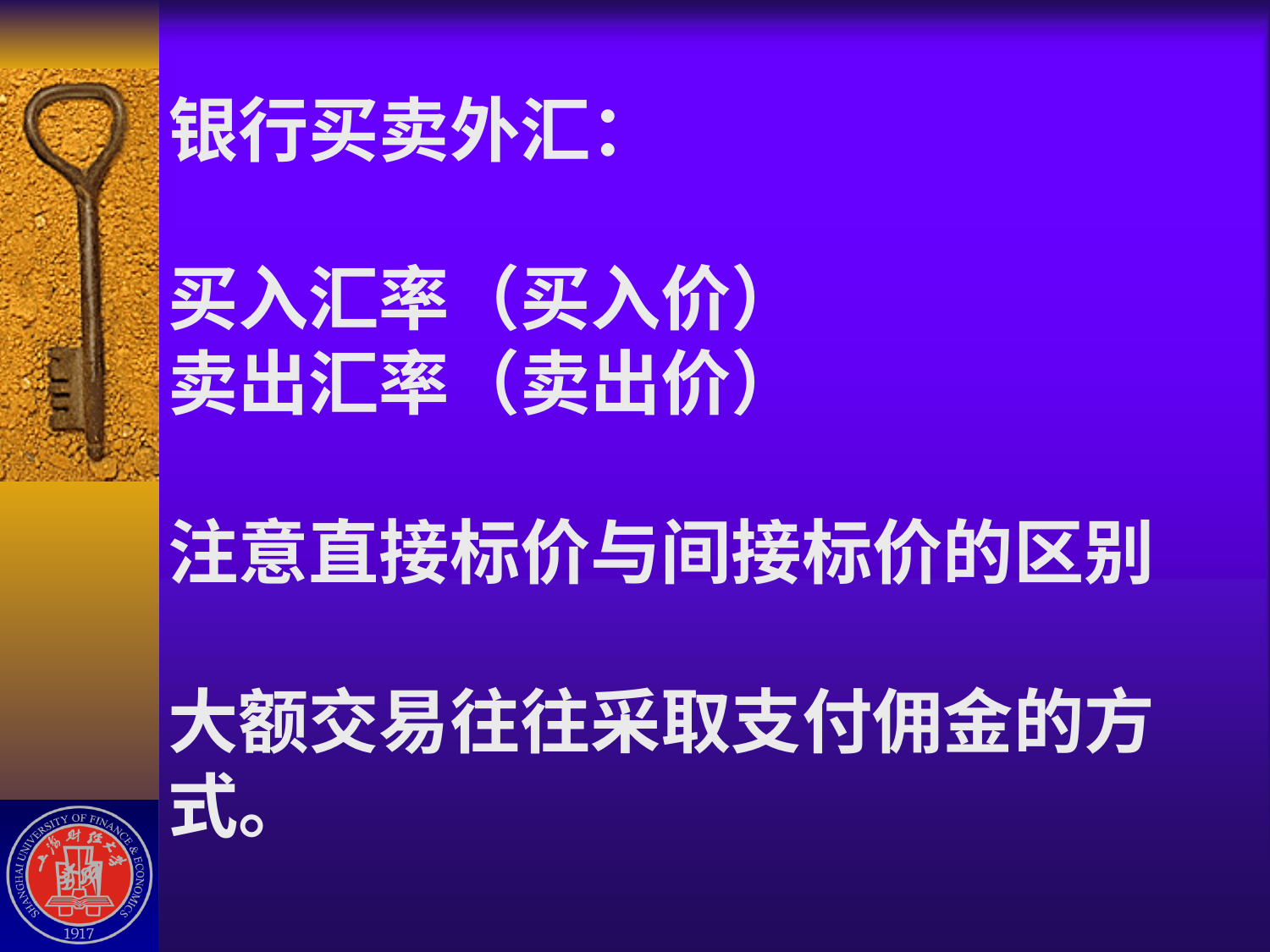

# 银行买卖外汇： 买入汇率（买入价） 卖出汇率（卖出价） 注意直接标价与间接标价的区别 大额交易往往采取支付佣金的方式。